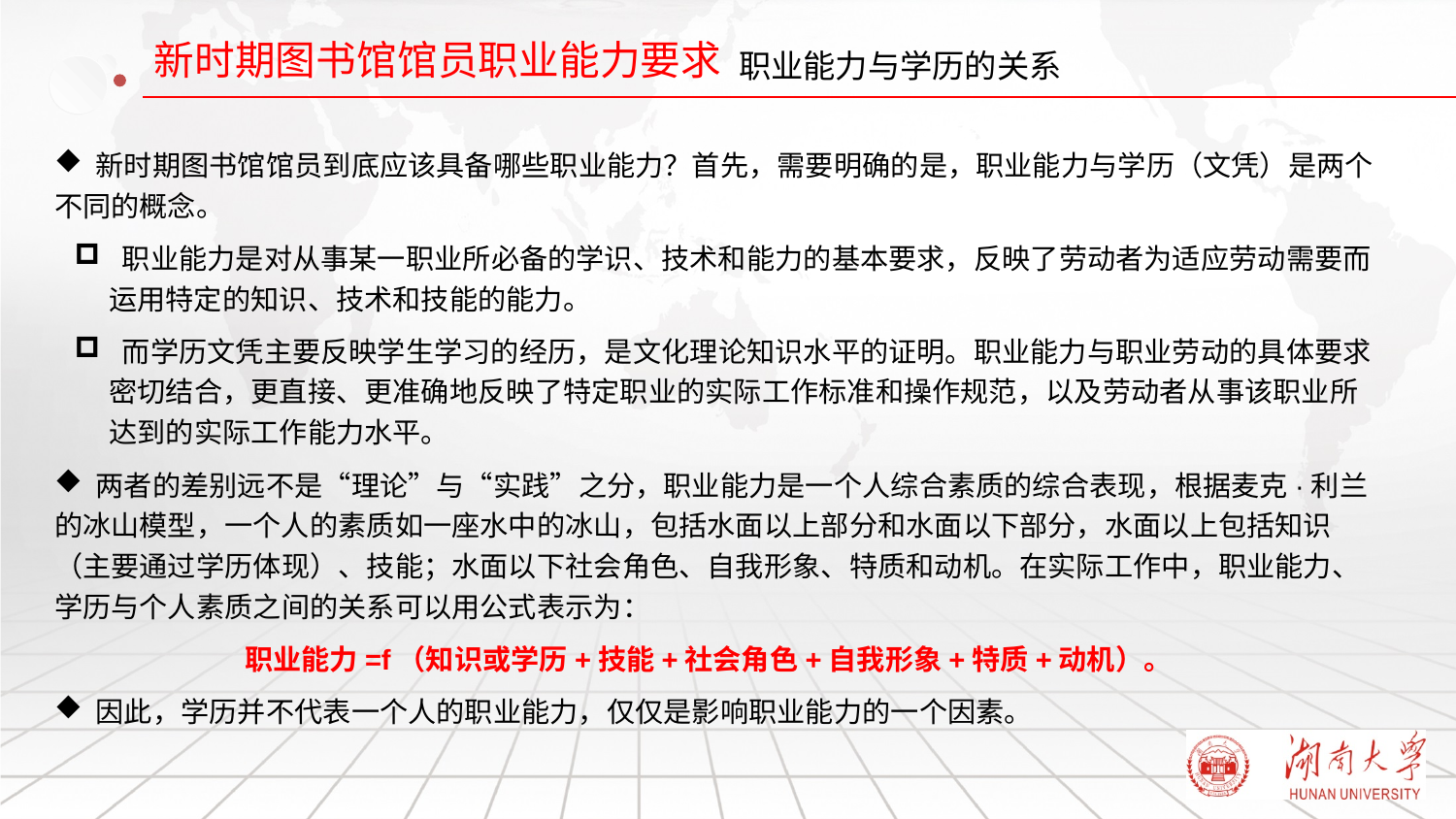

# 职业能力与学历的关系
 新时期图书馆馆员到底应该具备哪些职业能力？首先，需要明确的是，职业能力与学历（文凭）是两个不同的概念。
 职业能力是对从事某一职业所必备的学识、技术和能力的基本要求，反映了劳动者为适应劳动需要而运用特定的知识、技术和技能的能力。
 而学历文凭主要反映学生学习的经历，是文化理论知识水平的证明。职业能力与职业劳动的具体要求密切结合，更直接、更准确地反映了特定职业的实际工作标准和操作规范，以及劳动者从事该职业所达到的实际工作能力水平。
 两者的差别远不是“理论”与“实践”之分，职业能力是一个人综合素质的综合表现，根据麦克·利兰的冰山模型，一个人的素质如一座水中的冰山，包括水面以上部分和水面以下部分，水面以上包括知识（主要通过学历体现）、技能；水面以下社会角色、自我形象、特质和动机。在实际工作中，职业能力、学历与个人素质之间的关系可以用公式表示为：
                            职业能力=f（知识或学历+技能+社会角色+自我形象+特质+动机）。
 因此，学历并不代表一个人的职业能力，仅仅是影响职业能力的一个因素。